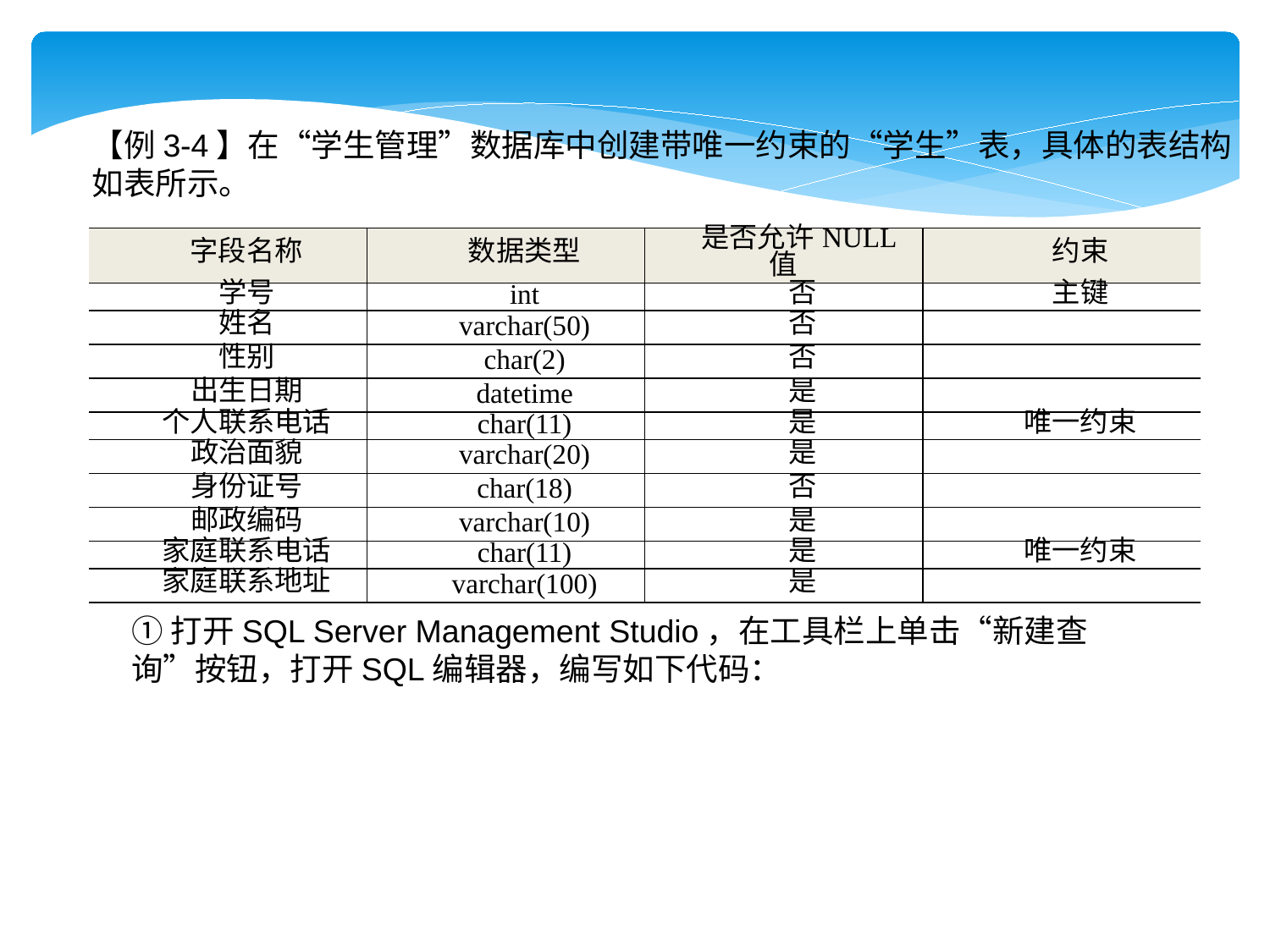

【例3-4】在“学生管理”数据库中创建带唯一约束的“学生”表，具体的表结构如表所示。
| 字段名称 | 数据类型 | 是否允许NULL值 | 约束 |
| --- | --- | --- | --- |
| 学号 | int | 否 | 主键 |
| 姓名 | varchar(50) | 否 |  |
| 性别 | char(2) | 否 |  |
| 出生日期 | datetime | 是 |  |
| 个人联系电话 | char(11) | 是 | 唯一约束 |
| 政治面貌 | varchar(20) | 是 |  |
| 身份证号 | char(18) | 否 |  |
| 邮政编码 | varchar(10) | 是 |  |
| 家庭联系电话 | char(11) | 是 | 唯一约束 |
| 家庭联系地址 | varchar(100) | 是 |  |
①打开SQL Server Management Studio，在工具栏上单击“新建查询”按钮，打开SQL编辑器，编写如下代码：